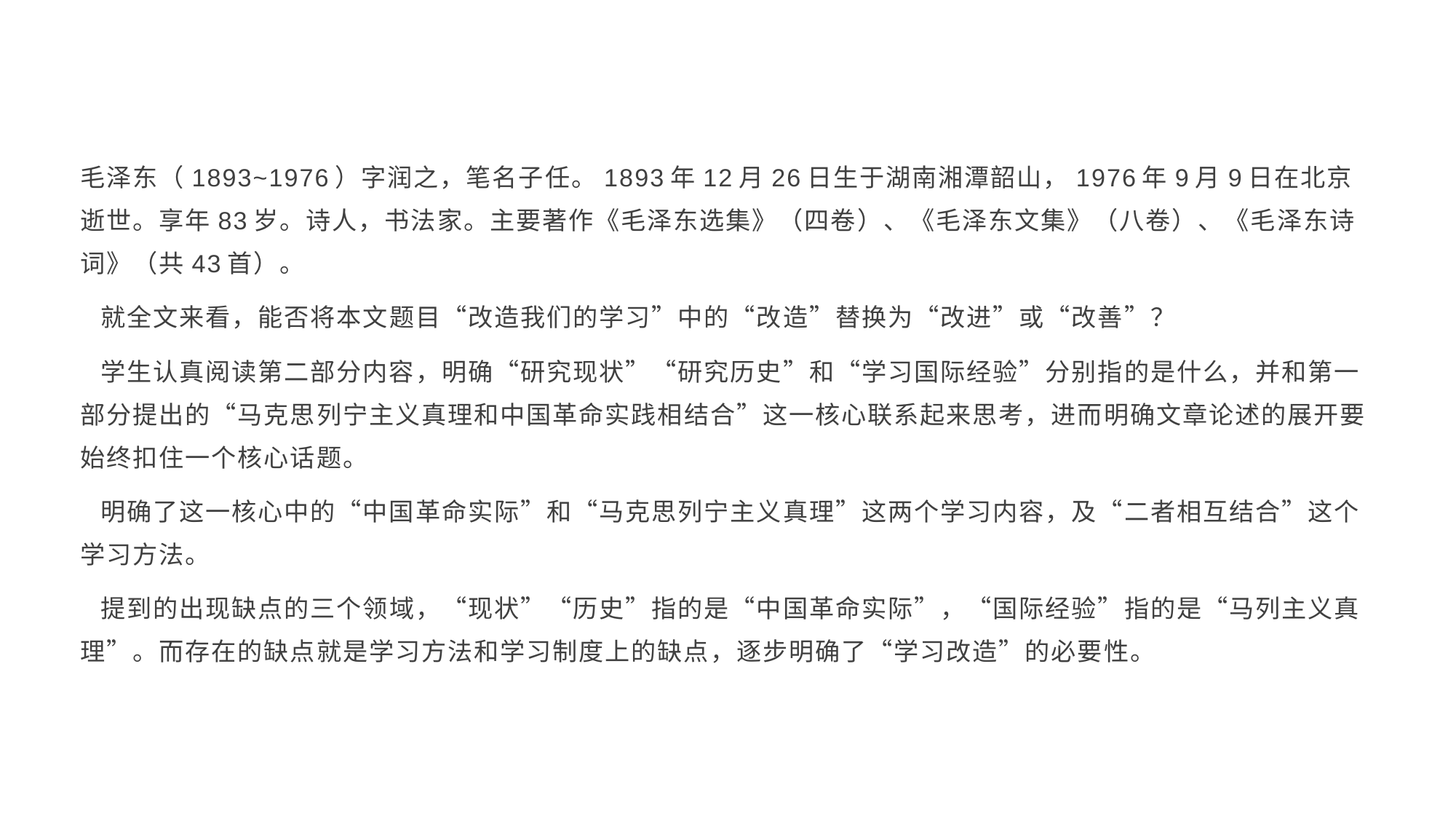

毛泽东（1893~1976）字润之，笔名子任。1893年12月26日生于湖南湘潭韶山，1976年9月9日在北京逝世。享年83岁。诗人，书法家。主要著作《毛泽东选集》（四卷）、《毛泽东文集》（八卷）、《毛泽东诗词》（共43首）。
  就全文来看，能否将本文题目“改造我们的学习”中的“改造”替换为“改进”或“改善”？
  学生认真阅读第二部分内容，明确“研究现状”“研究历史”和“学习国际经验”分别指的是什么，并和第一部分提出的“马克思列宁主义真理和中国革命实践相结合”这一核心联系起来思考，进而明确文章论述的展开要始终扣住一个核心话题。
  明确了这一核心中的“中国革命实际”和“马克思列宁主义真理”这两个学习内容，及“二者相互结合”这个学习方法。
  提到的出现缺点的三个领域，“现状”“历史”指的是“中国革命实际”，“国际经验”指的是“马列主义真理”。而存在的缺点就是学习方法和学习制度上的缺点，逐步明确了“学习改造”的必要性。